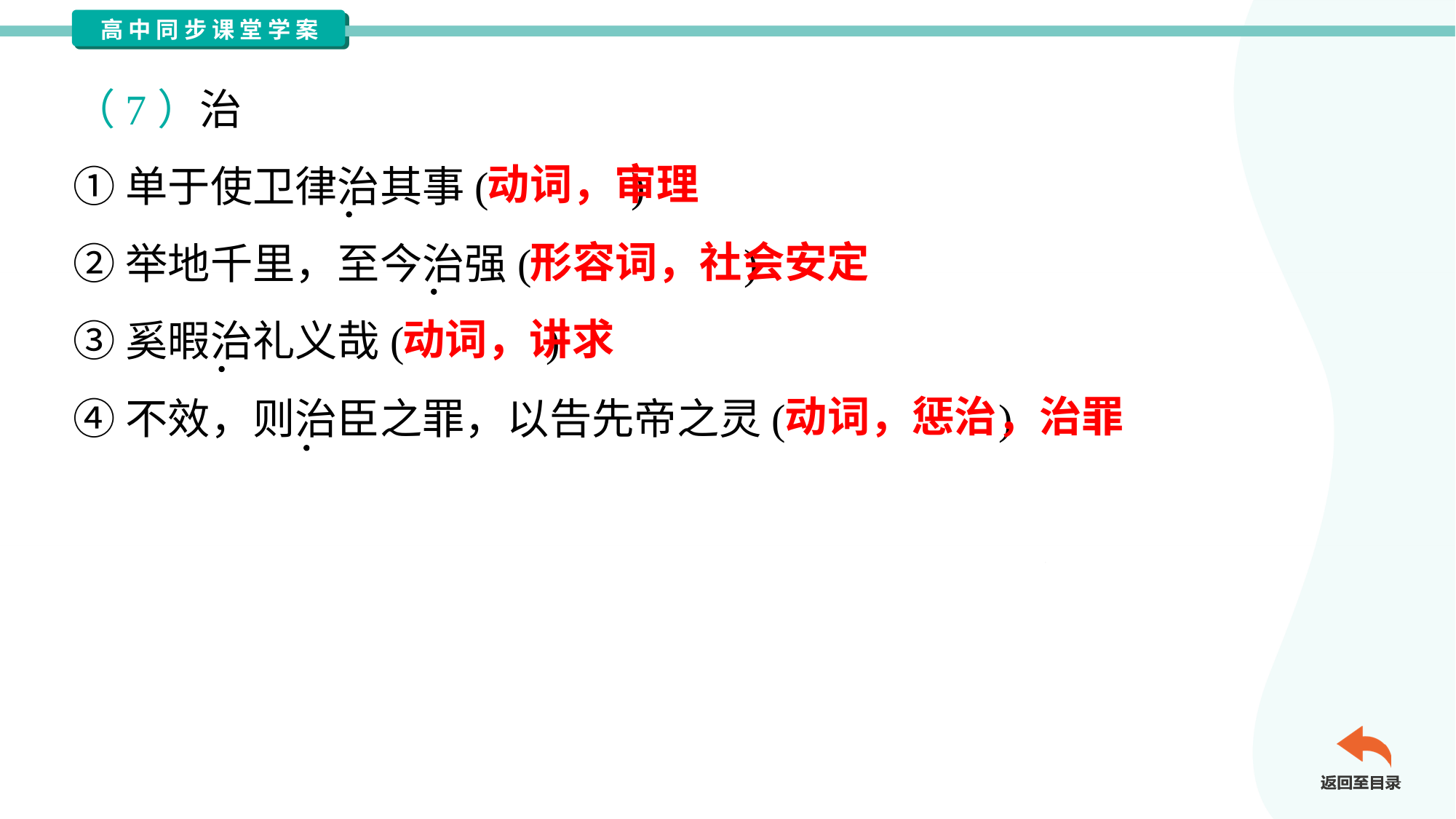

（7）治
①单于使卫律治其事(            )
②举地千里，至今治强(                  )
③奚暇治礼义哉(            )
④不效，则治臣之罪，以告先帝之灵(                  )
动词，审理
形容词，社会安定

动词，讲求

动词，惩治，治罪